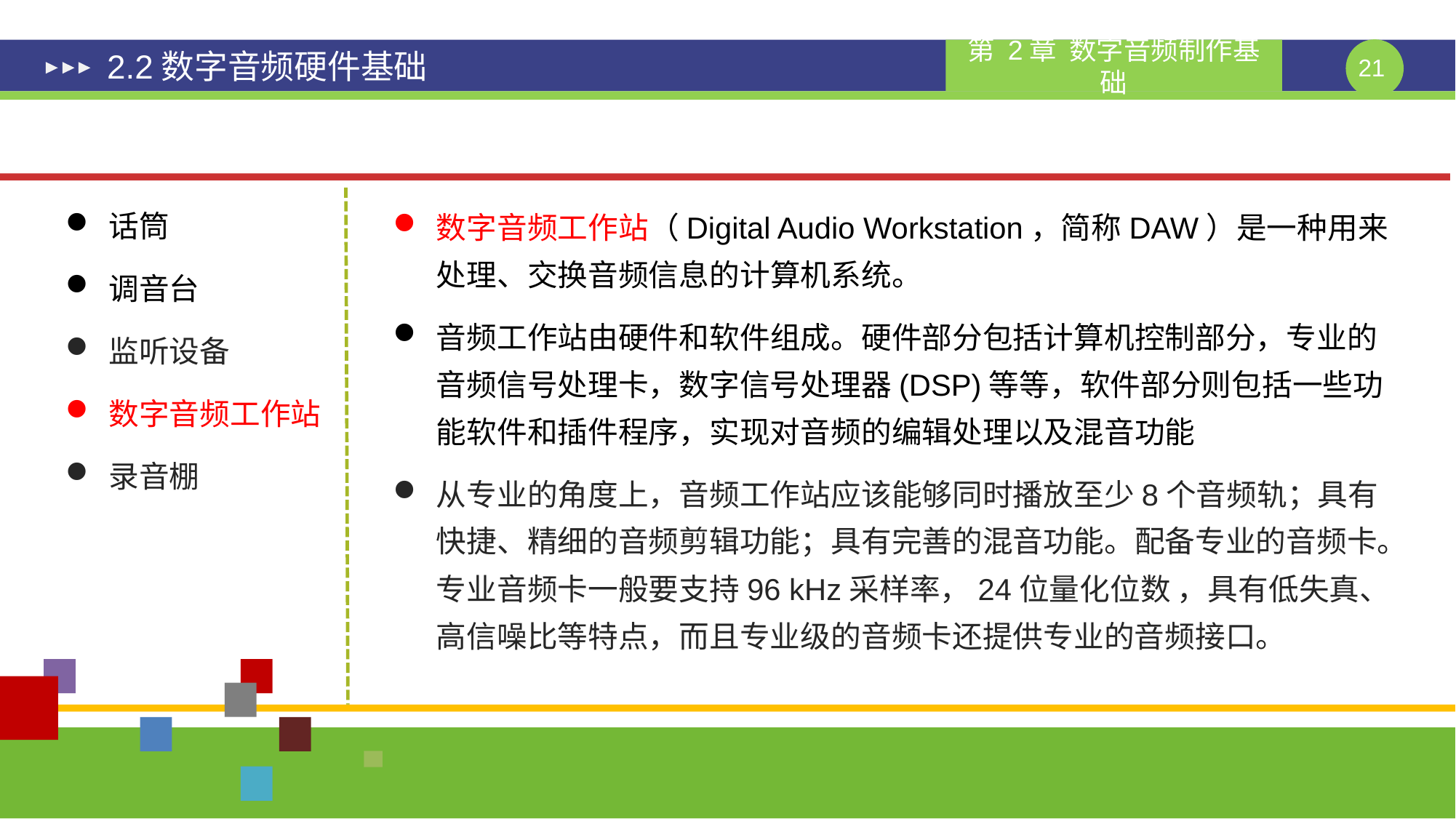

# 2.2数字音频硬件基础

话筒
调音台
监听设备
数字音频工作站
录音棚
数字音频工作站（Digital Audio Workstation，简称DAW）是一种用来处理、交换音频信息的计算机系统。
音频工作站由硬件和软件组成。硬件部分包括计算机控制部分，专业的音频信号处理卡，数字信号处理器(DSP)等等，软件部分则包括一些功能软件和插件程序，实现对音频的编辑处理以及混音功能
从专业的角度上，音频工作站应该能够同时播放至少8个音频轨；具有快捷、精细的音频剪辑功能；具有完善的混音功能。配备专业的音频卡。专业音频卡一般要支持96 kHz采样率，24位量化位数 ，具有低失真、高信噪比等特点，而且专业级的音频卡还提供专业的音频接口。